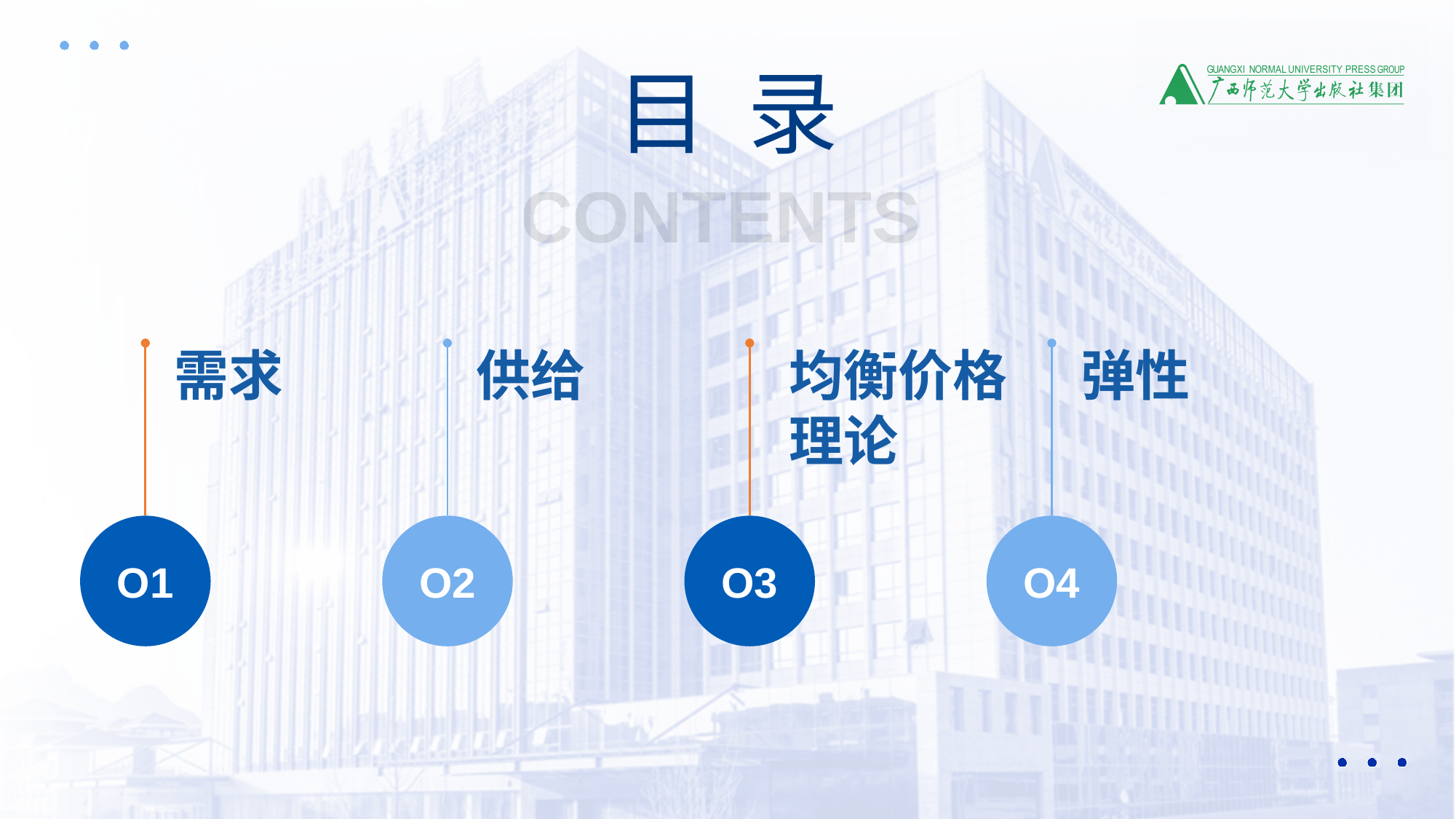

目  录
CONTENTS
需求
供给
均衡价格理论
弹性
O1
O2
O3
O4